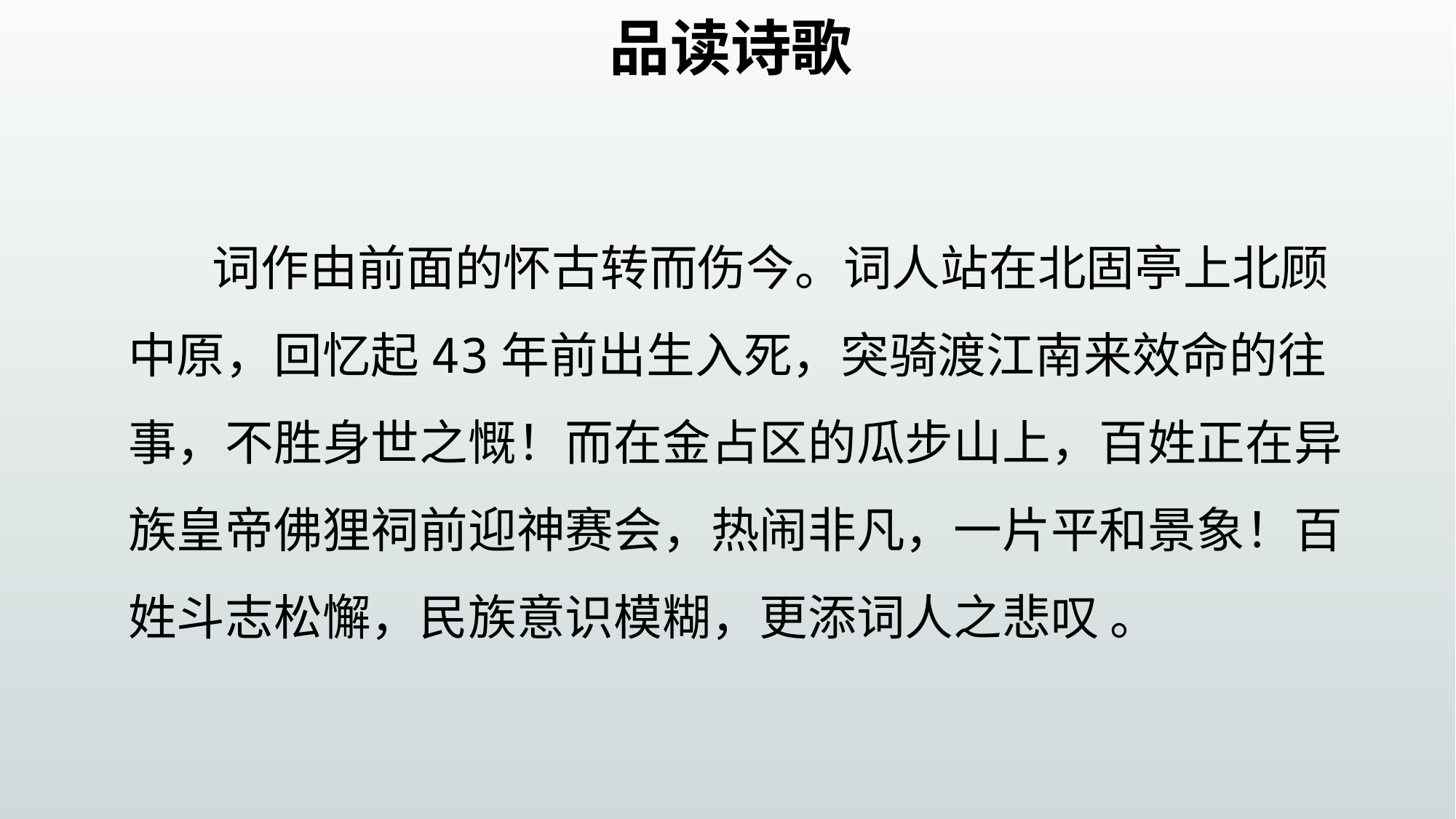

品读诗歌
  词作由前面的怀古转而伤今。词人站在北固亭上北顾中原，回忆起43年前出生入死，突骑渡江南来效命的往事，不胜身世之慨！而在金占区的瓜步山上，百姓正在异族皇帝佛狸祠前迎神赛会，热闹非凡，一片平和景象！百姓斗志松懈，民族意识模糊，更添词人之悲叹 。